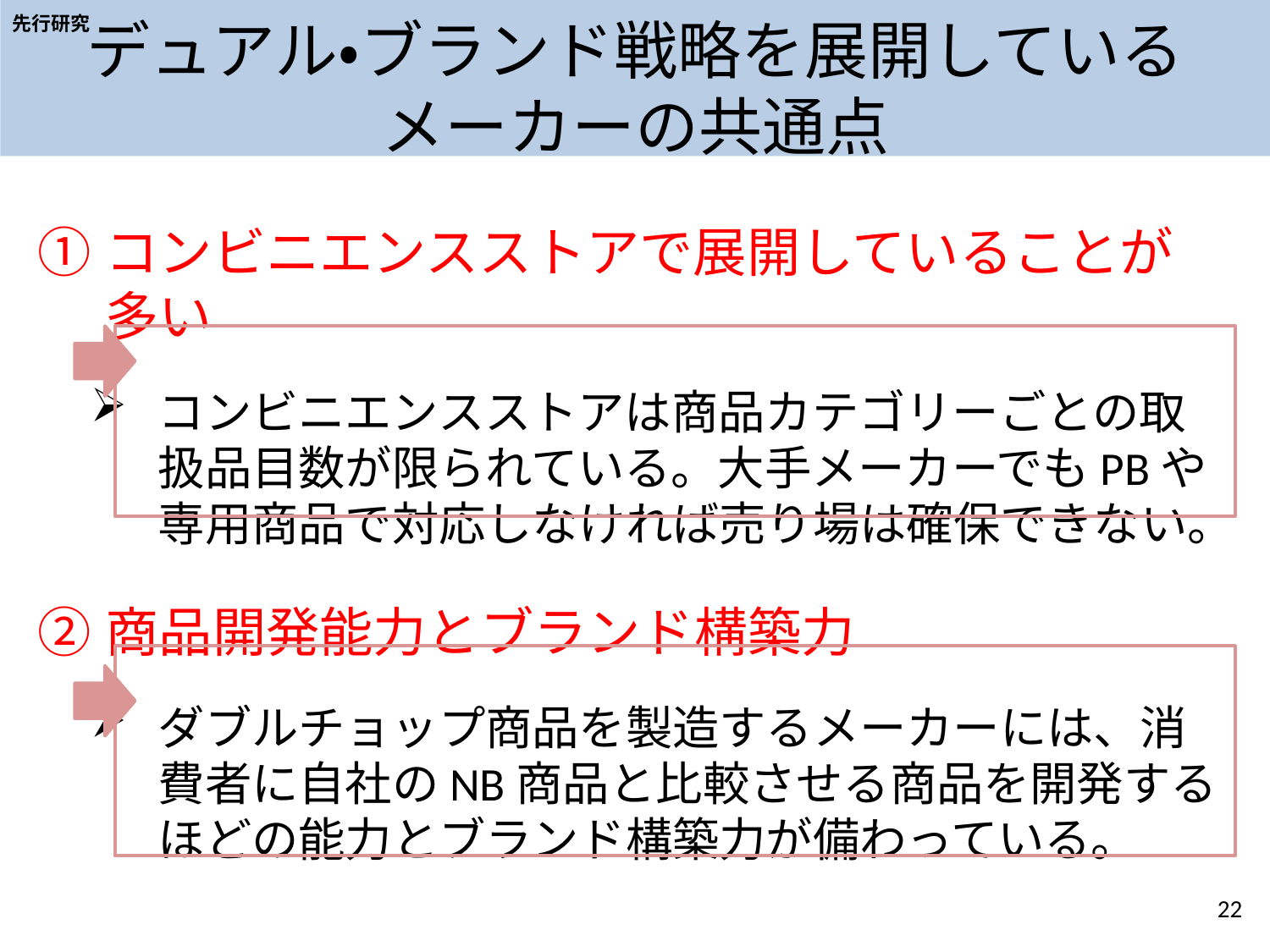

先行研究
# デュアル・ブランド戦略を展開している メーカーの共通点
コンビニエンスストアで展開していることが多い

コンビニエンスストアは商品カテゴリーごとの取扱品目数が限られている。大手メーカーでもPBや専用商品で対応しなければ売り場は確保できない。

商品開発能力とブランド構築力

ダブルチョップ商品を製造するメーカーには、消費者に自社のNB商品と比較させる商品を開発するほどの能力とブランド構築力が備わっている。

22